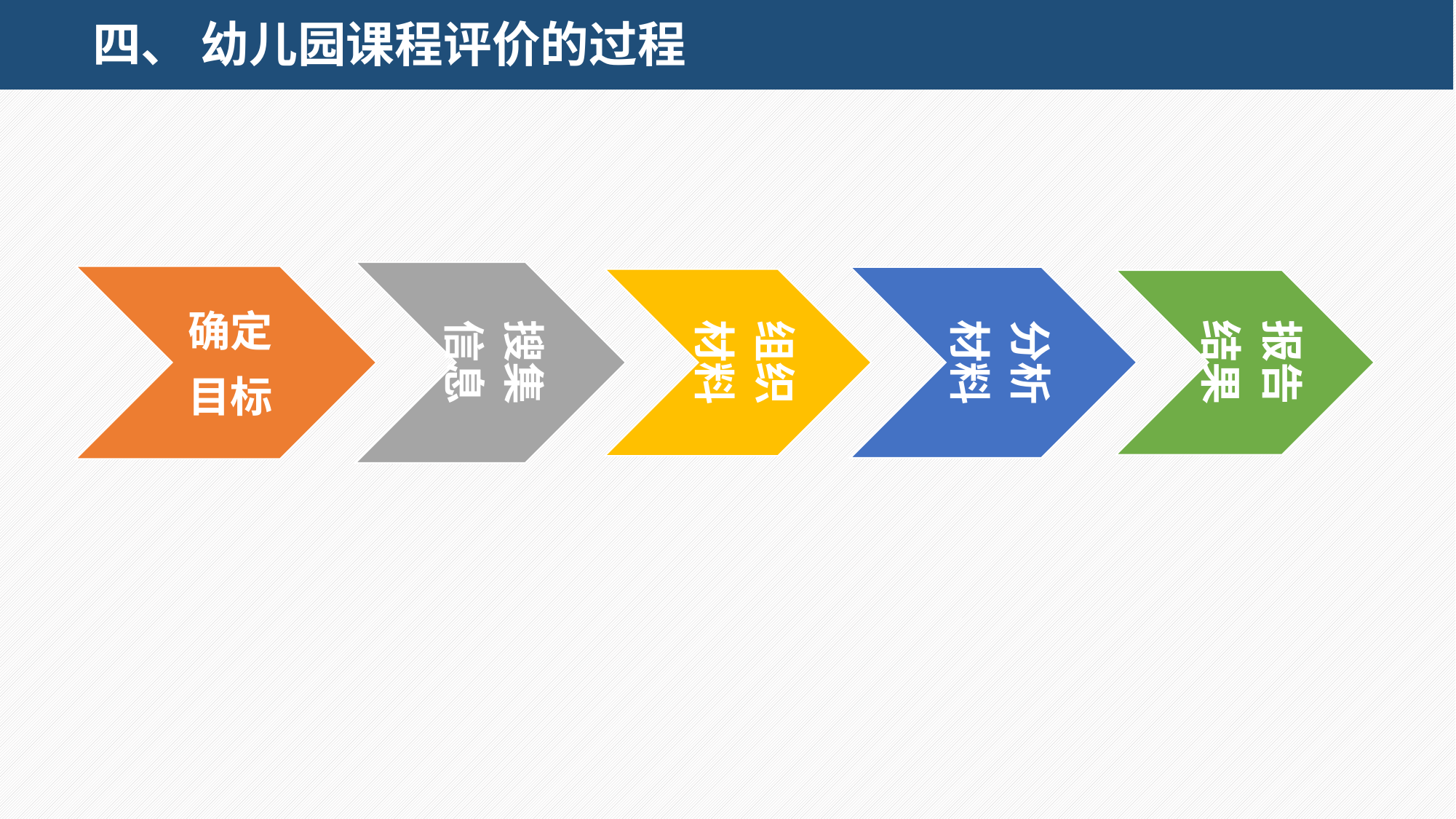

四、 幼儿园课程评价的过程
确定
目标
搜集
信息
组织
材料
分析
材料
报告
结果